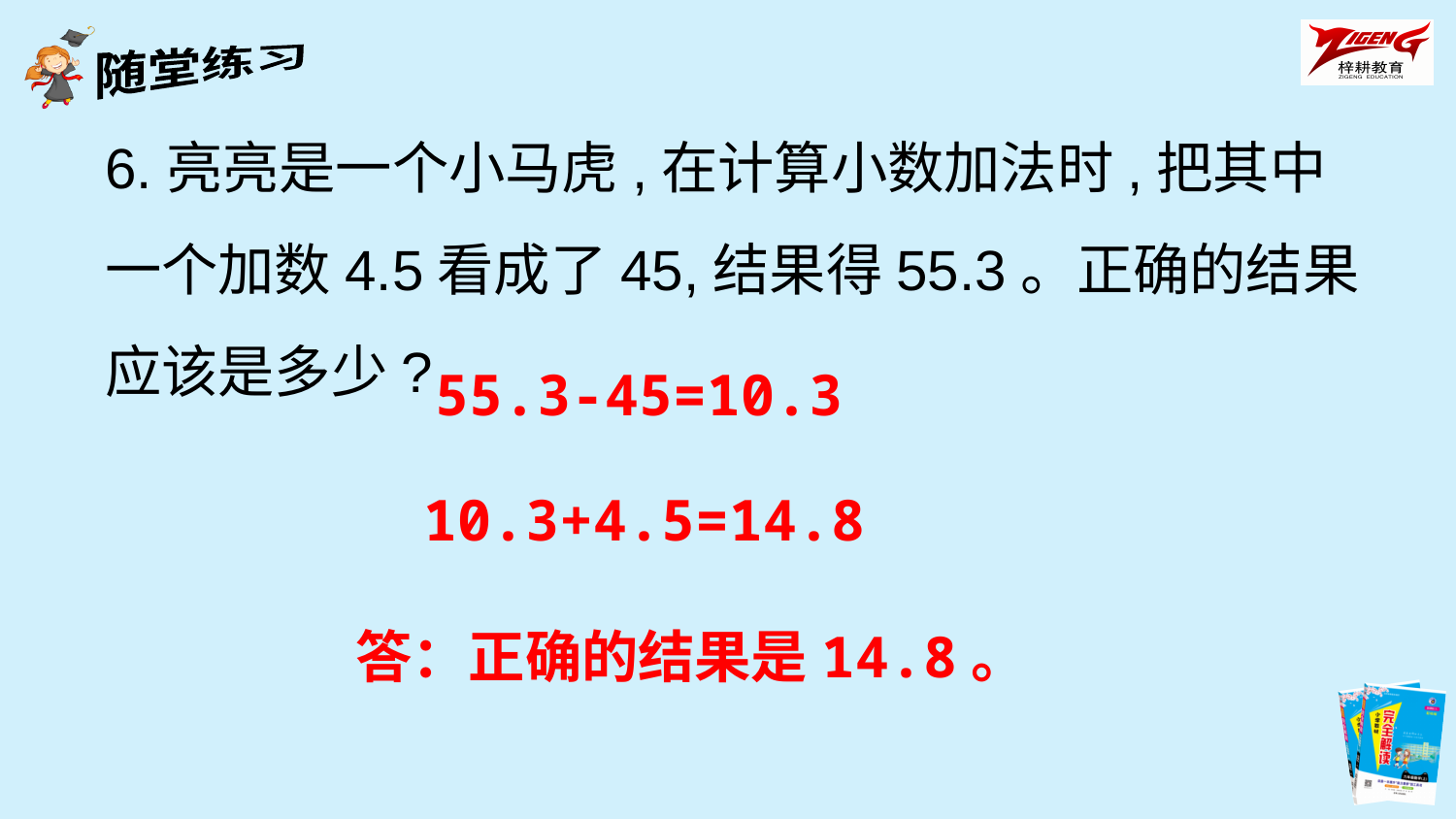

6.亮亮是一个小马虎,在计算小数加法时,把其中一个加数4.5看成了45,结果得55.3。正确的结果应该是多少?
55.3-45=10.3
10.3+4.5=14.8
答：正确的结果是14.8。